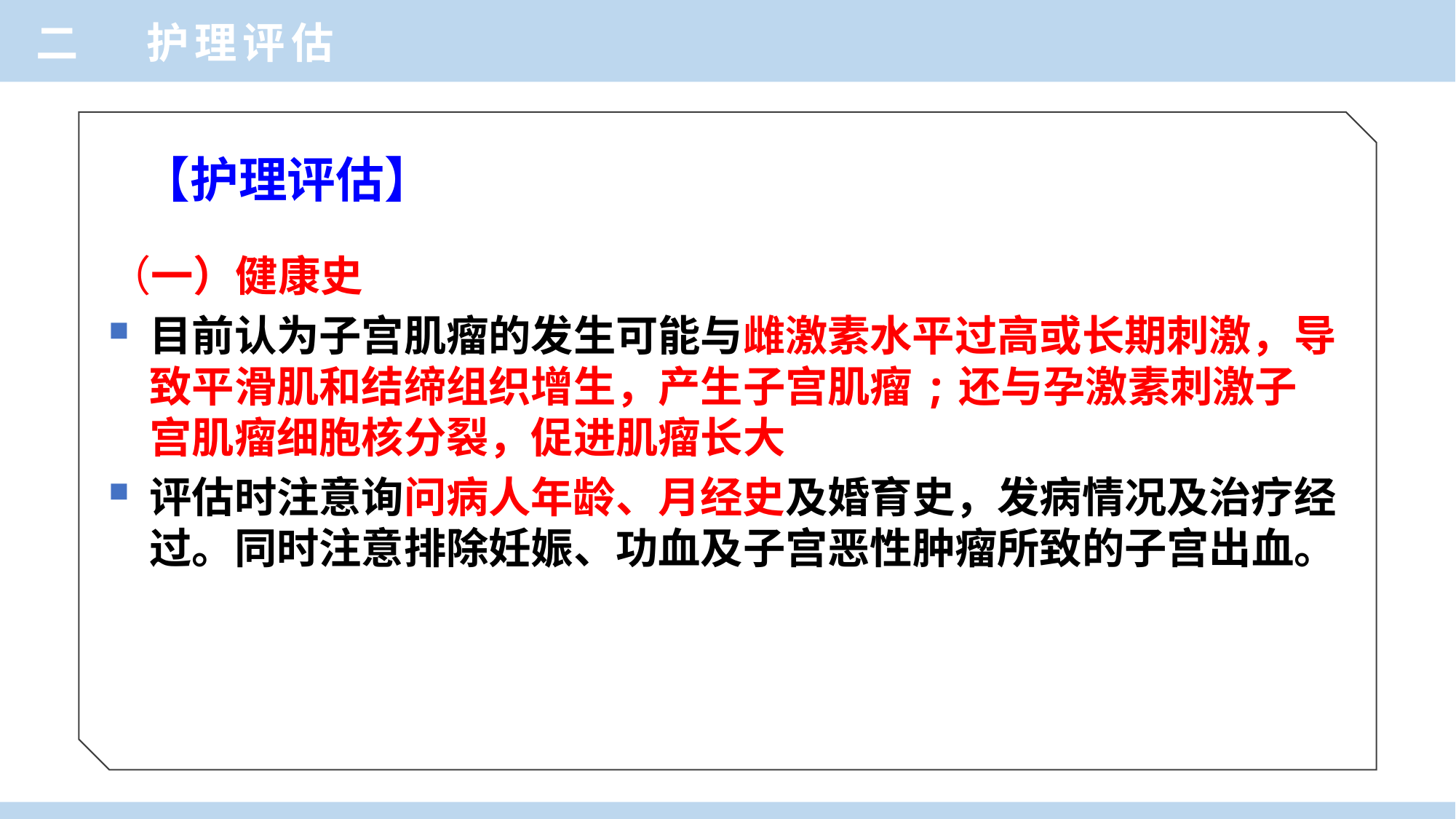

二    护理评估

【护理评估】
（一）健康史
目前认为子宫肌瘤的发生可能与雌激素水平过高或长期刺激，导致平滑肌和结缔组织增生，产生子宫肌瘤;还与孕激素刺激子宫肌瘤细胞核分裂，促进肌瘤长大
评估时注意询问病人年龄、月经史及婚育史，发病情况及治疗经过。同时注意排除妊娠、功血及子宫恶性肿瘤所致的子宫出血。